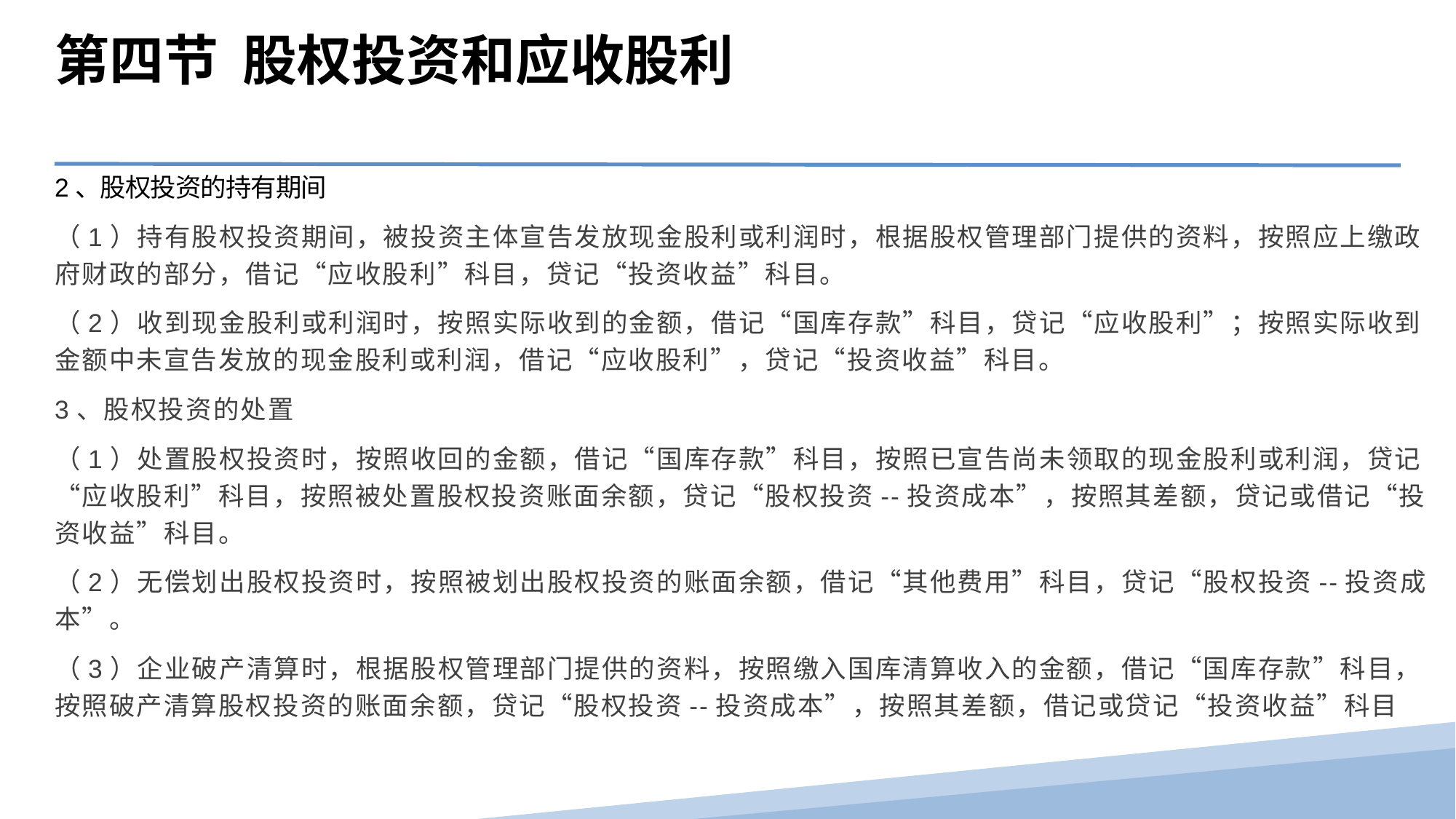

第四节  股权投资和应收股利
2、股权投资的持有期间
（1）持有股权投资期间，被投资主体宣告发放现金股利或利润时，根据股权管理部门提供的资料，按照应上缴政府财政的部分，借记“应收股利”科目，贷记“投资收益”科目。
（2）收到现金股利或利润时，按照实际收到的金额，借记“国库存款”科目，贷记“应收股利”；按照实际收到金额中未宣告发放的现金股利或利润，借记“应收股利”，贷记“投资收益”科目。
3、股权投资的处置
（1）处置股权投资时，按照收回的金额，借记“国库存款”科目，按照已宣告尚未领取的现金股利或利润，贷记“应收股利”科目，按照被处置股权投资账面余额，贷记“股权投资--投资成本”，按照其差额，贷记或借记“投资收益”科目。
（2）无偿划出股权投资时，按照被划出股权投资的账面余额，借记“其他费用”科目，贷记“股权投资--投资成本”。
（3）企业破产清算时，根据股权管理部门提供的资料，按照缴入国库清算收入的金额，借记“国库存款”科目，按照破产清算股权投资的账面余额，贷记“股权投资--投资成本”，按照其差额，借记或贷记“投资收益”科目